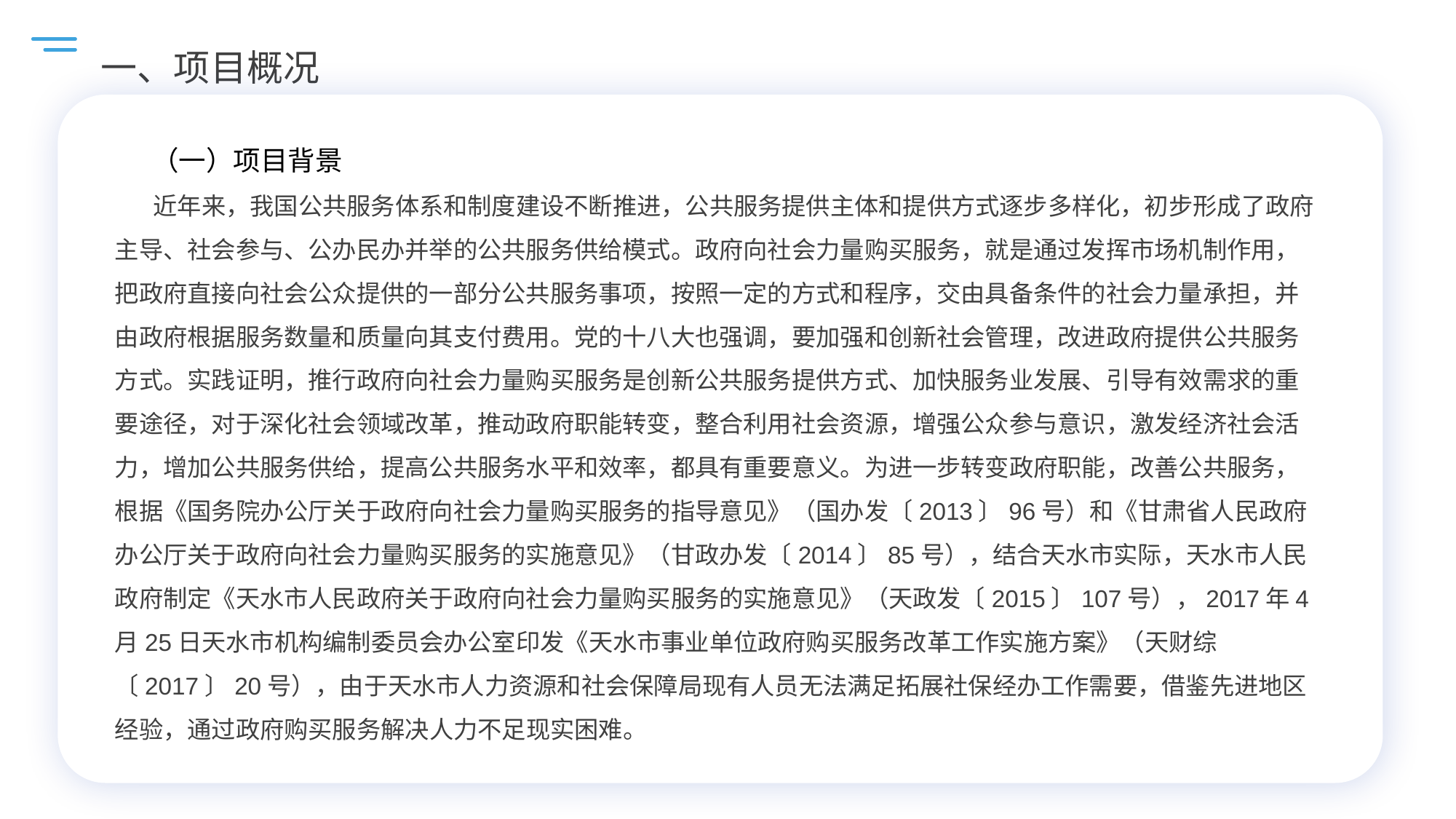

一、项目概况

      （一）项目背景
      近年来，我国公共服务体系和制度建设不断推进，公共服务提供主体和提供方式逐步多样化，初步形成了政府主导、社会参与、公办民办并举的公共服务供给模式。政府向社会力量购买服务，就是通过发挥市场机制作用，把政府直接向社会公众提供的一部分公共服务事项，按照一定的方式和程序，交由具备条件的社会力量承担，并由政府根据服务数量和质量向其支付费用。党的十八大也强调，要加强和创新社会管理，改进政府提供公共服务方式。实践证明，推行政府向社会力量购买服务是创新公共服务提供方式、加快服务业发展、引导有效需求的重要途径，对于深化社会领域改革，推动政府职能转变，整合利用社会资源，增强公众参与意识，激发经济社会活力，增加公共服务供给，提高公共服务水平和效率，都具有重要意义。为进一步转变政府职能，改善公共服务，根据《国务院办公厅关于政府向社会力量购买服务的指导意见》（国办发〔2013〕96号）和《甘肃省人民政府办公厅关于政府向社会力量购买服务的实施意见》（甘政办发〔2014〕85号），结合天水市实际，天水市人民政府制定《天水市人民政府关于政府向社会力量购买服务的实施意见》（天政发〔2015〕107号），2017年4月25日天水市机构编制委员会办公室印发《天水市事业单位政府购买服务改革工作实施方案》（天财综〔2017〕20号），由于天水市人力资源和社会保障局现有人员无法满足拓展社保经办工作需要，借鉴先进地区经验，通过政府购买服务解决人力不足现实困难。